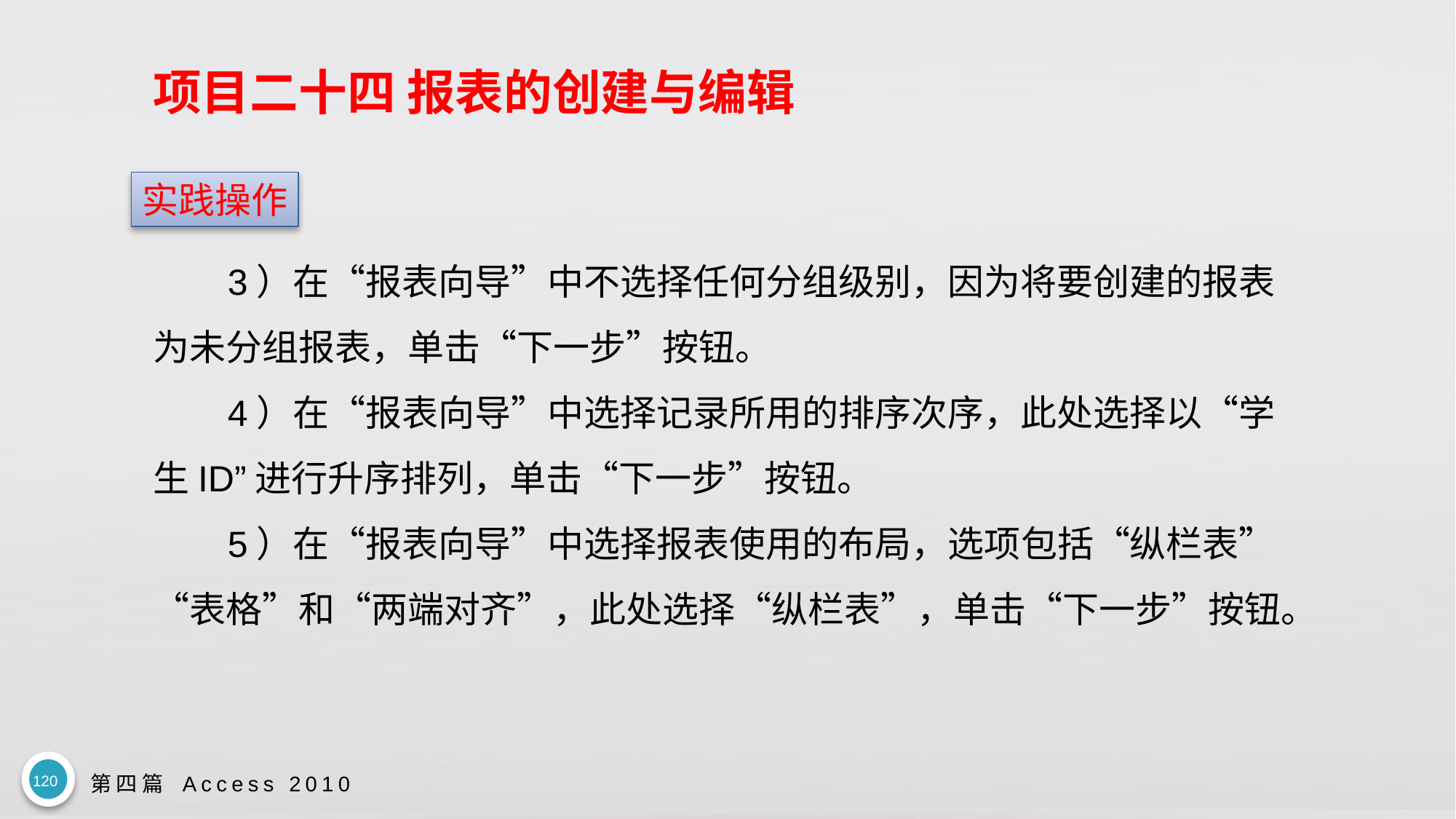

# 项目二十四 报表的创建与编辑
实践操作
3）在“报表向导”中不选择任何分组级别，因为将要创建的报表为未分组报表，单击“下一步”按钮。
4）在“报表向导”中选择记录所用的排序次序，此处选择以“学生ID”进行升序排列，单击“下一步”按钮。
5）在“报表向导”中选择报表使用的布局，选项包括“纵栏表”“表格”和“两端对齐”，此处选择“纵栏表”，单击“下一步”按钮。
120